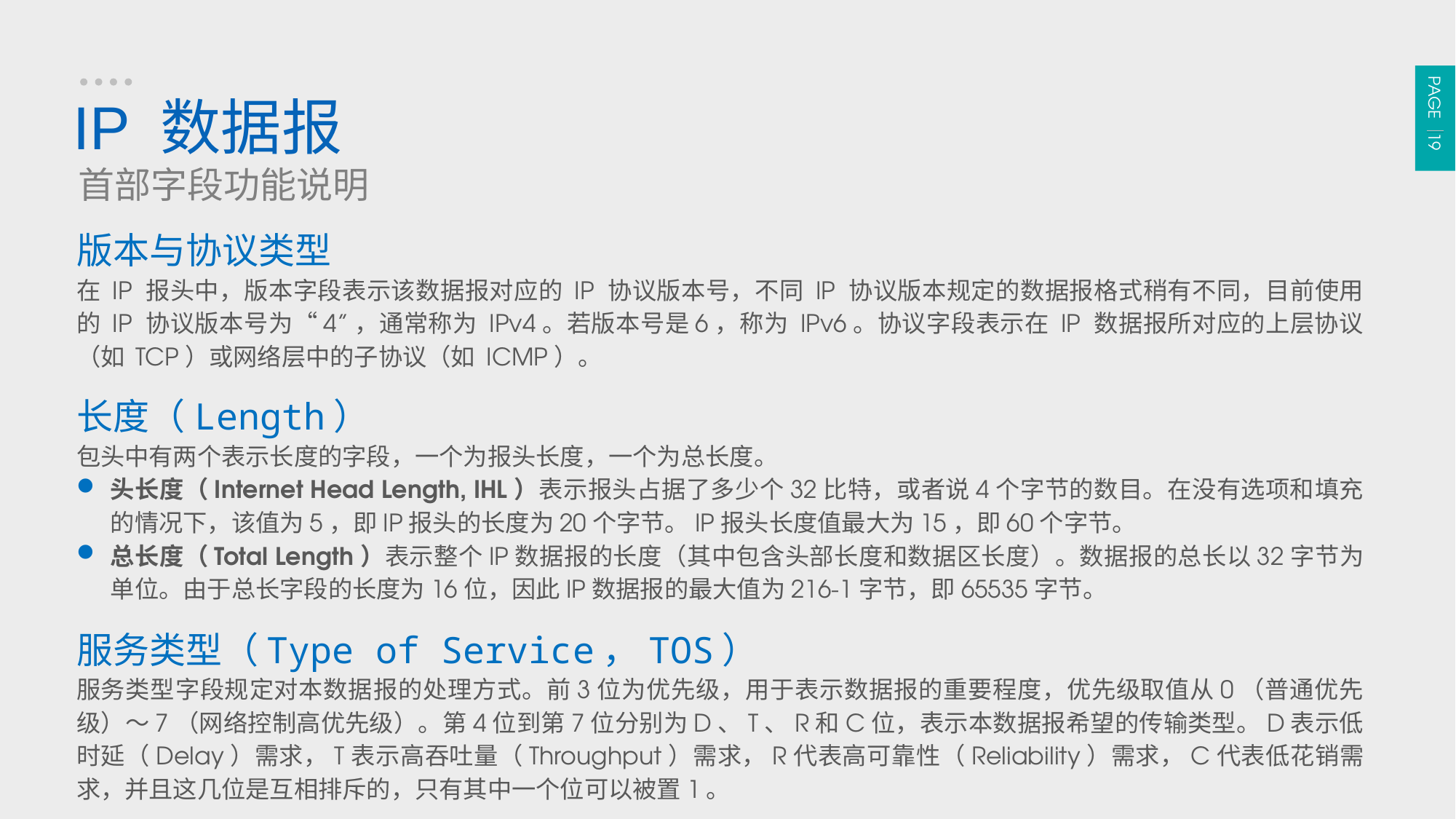

PAGE   19
IP 数据报
首部字段功能说明
版本与协议类型
在 IP 报头中，版本字段表示该数据报对应的 IP 协议版本号，不同 IP 协议版本规定的数据报格式稍有不同，目前使用的 IP 协议版本号为“4”，通常称为 IPv4。若版本号是6，称为 IPv6。协议字段表示在 IP 数据报所对应的上层协议（如 TCP）或网络层中的子协议（如 ICMP）。
长度（Length）
包头中有两个表示长度的字段，一个为报头长度，一个为总长度。
头长度（Internet Head Length, IHL）表示报头占据了多少个32比特，或者说4个字节的数目。在没有选项和填充的情况下，该值为5，即IP报头的长度为20个字节。IP报头长度值最大为15，即60个字节。
总长度（Total Length）表示整个IP数据报的长度（其中包含头部长度和数据区长度）。数据报的总长以32字节为单位。由于总长字段的长度为16位，因此IP数据报的最大值为216-1字节，即65535字节。
服务类型（Type of Service，TOS）
服务类型字段规定对本数据报的处理方式。前3位为优先级，用于表示数据报的重要程度，优先级取值从0（普通优先级）～7（网络控制高优先级）。第4位到第7位分别为D、T、R和C位，表示本数据报希望的传输类型。D表示低时延（Delay）需求，T表示高吞吐量（Throughput）需求，R代表高可靠性（Reliability）需求，C代表低花销需求，并且这几位是互相排斥的，只有其中一个位可以被置1。